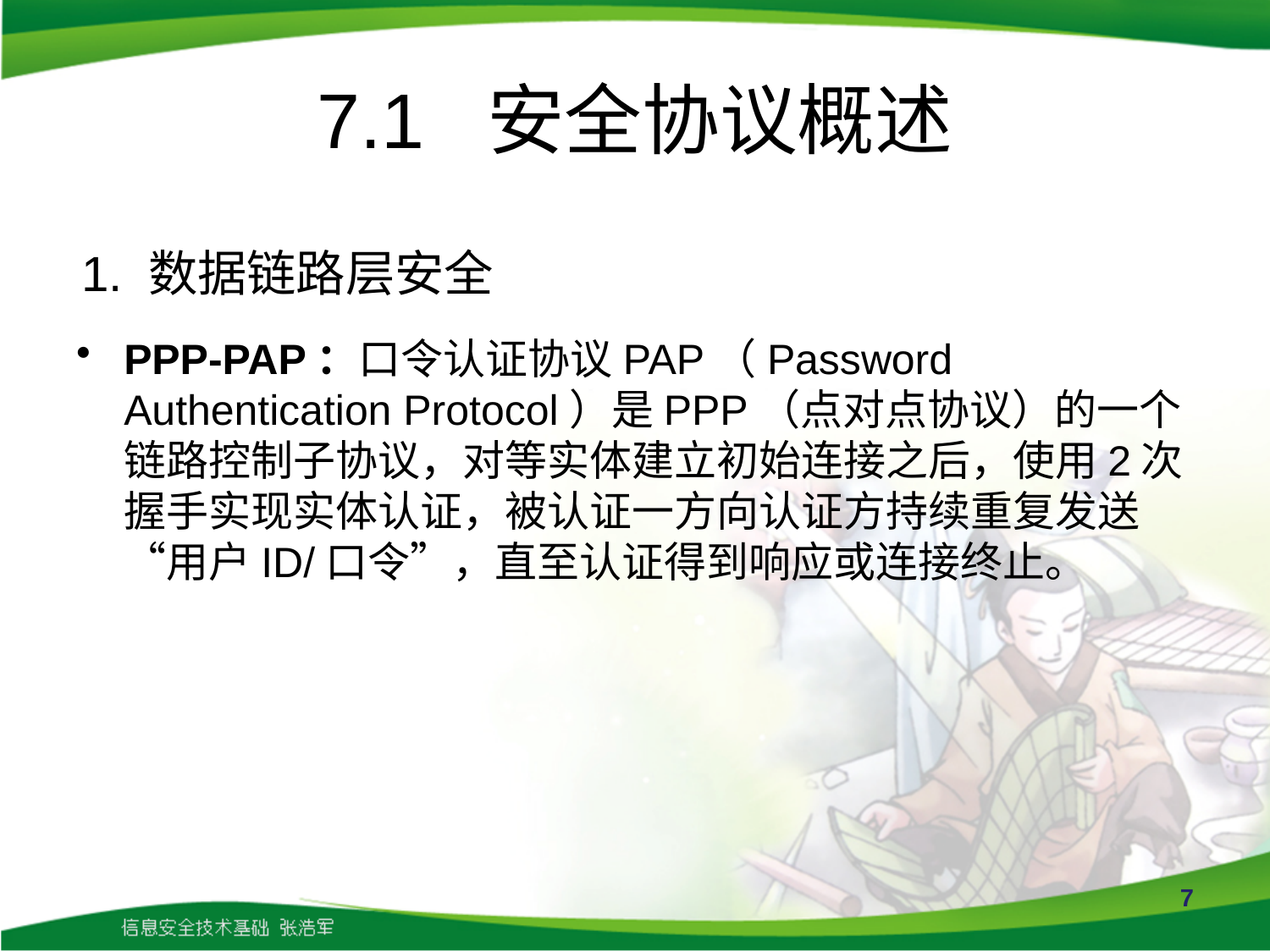

# 7.1  安全协议概述
1. 数据链路层安全
PPP-PAP：口令认证协议PAP（Password Authentication Protocol）是PPP（点对点协议）的一个链路控制子协议，对等实体建立初始连接之后，使用2次握手实现实体认证，被认证一方向认证方持续重复发送“用户ID/口令”，直至认证得到响应或连接终止。
7